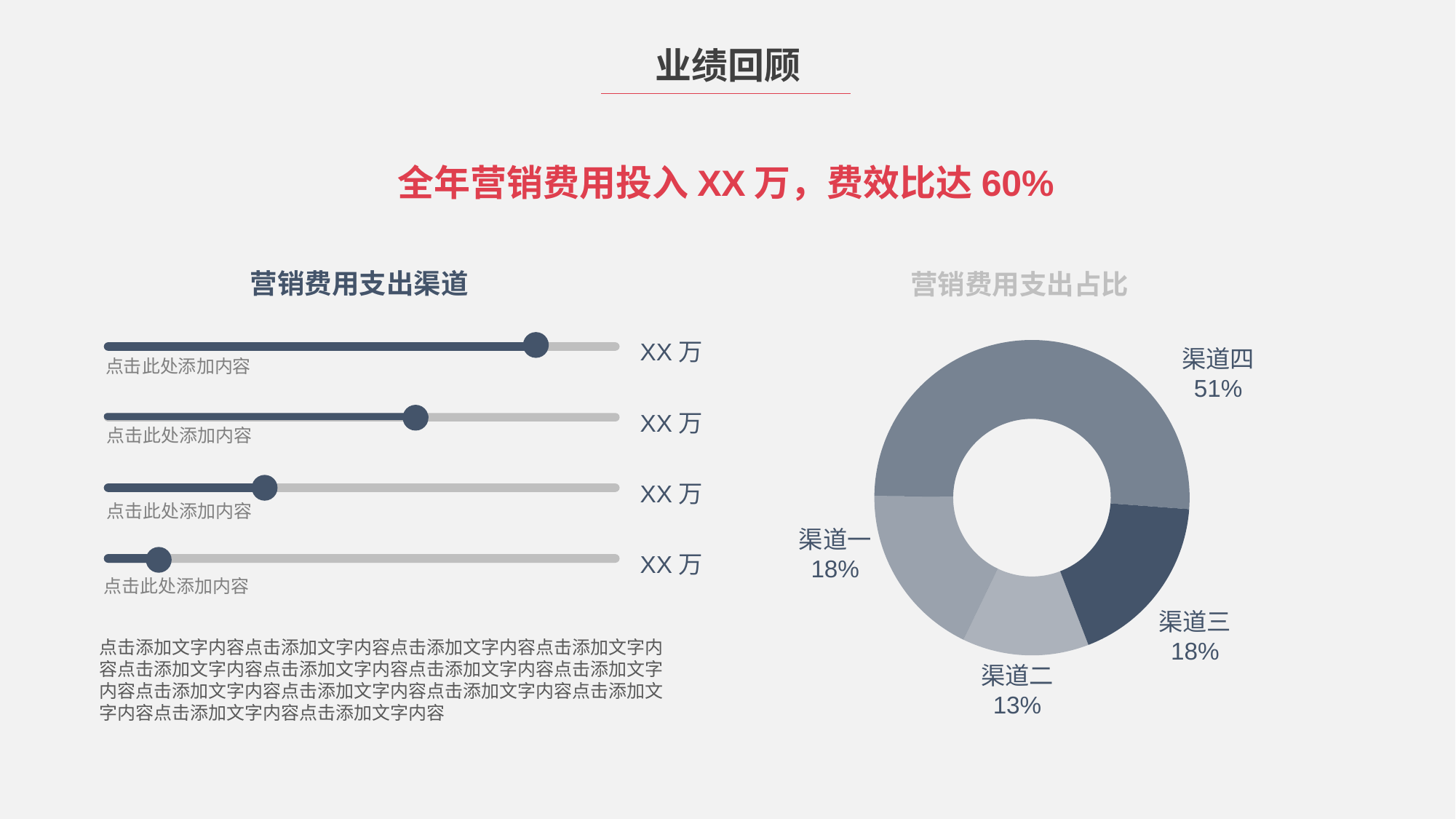

业绩回顾
全年营销费用投入XX万，费效比达60%

### Chart: 营销费用支出占比

| Category |  |
|---|---|
| 北美 | 0.13 |
| 欧洲洲 | 0.18 |
| 亚太地区 | 0.51 |
| 其他地区 | 0.18 |
渠道四
51%
渠道一
18%
渠道三
18%
渠道二
13%
营销费用支出渠道
XX万

点击此处添加内容
XX万

点击此处添加内容
XX万

点击此处添加内容
XX万

点击此处添加内容
点击添加文字内容点击添加文字内容点击添加文字内容点击添加文字内容点击添加文字内容点击添加文字内容点击添加文字内容点击添加文字内容点击添加文字内容点击添加文字内容点击添加文字内容点击添加文字内容点击添加文字内容点击添加文字内容